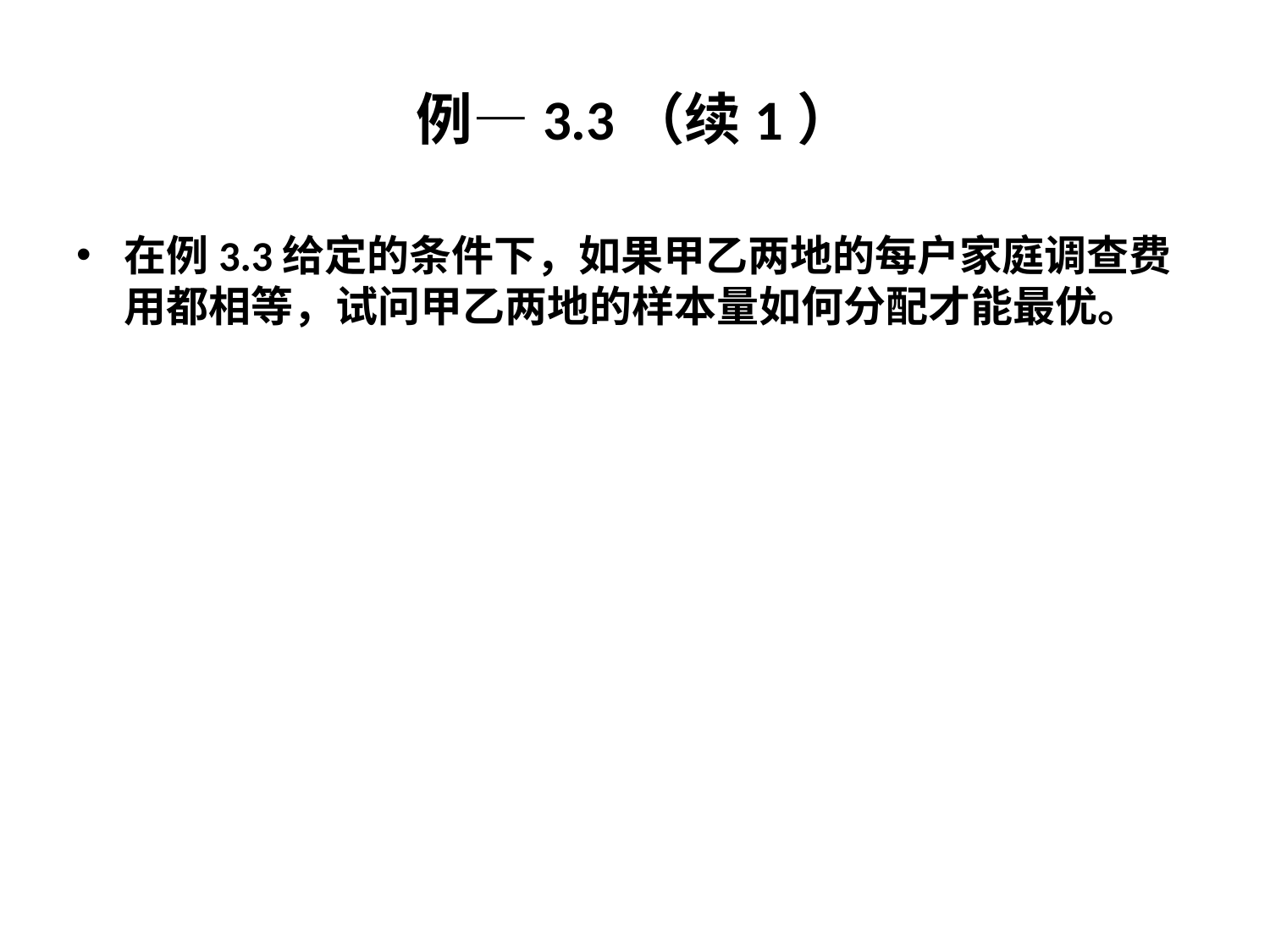

# 例—3.3（续1）
在例3.3给定的条件下，如果甲乙两地的每户家庭调查费用都相等，试问甲乙两地的样本量如何分配才能最优。